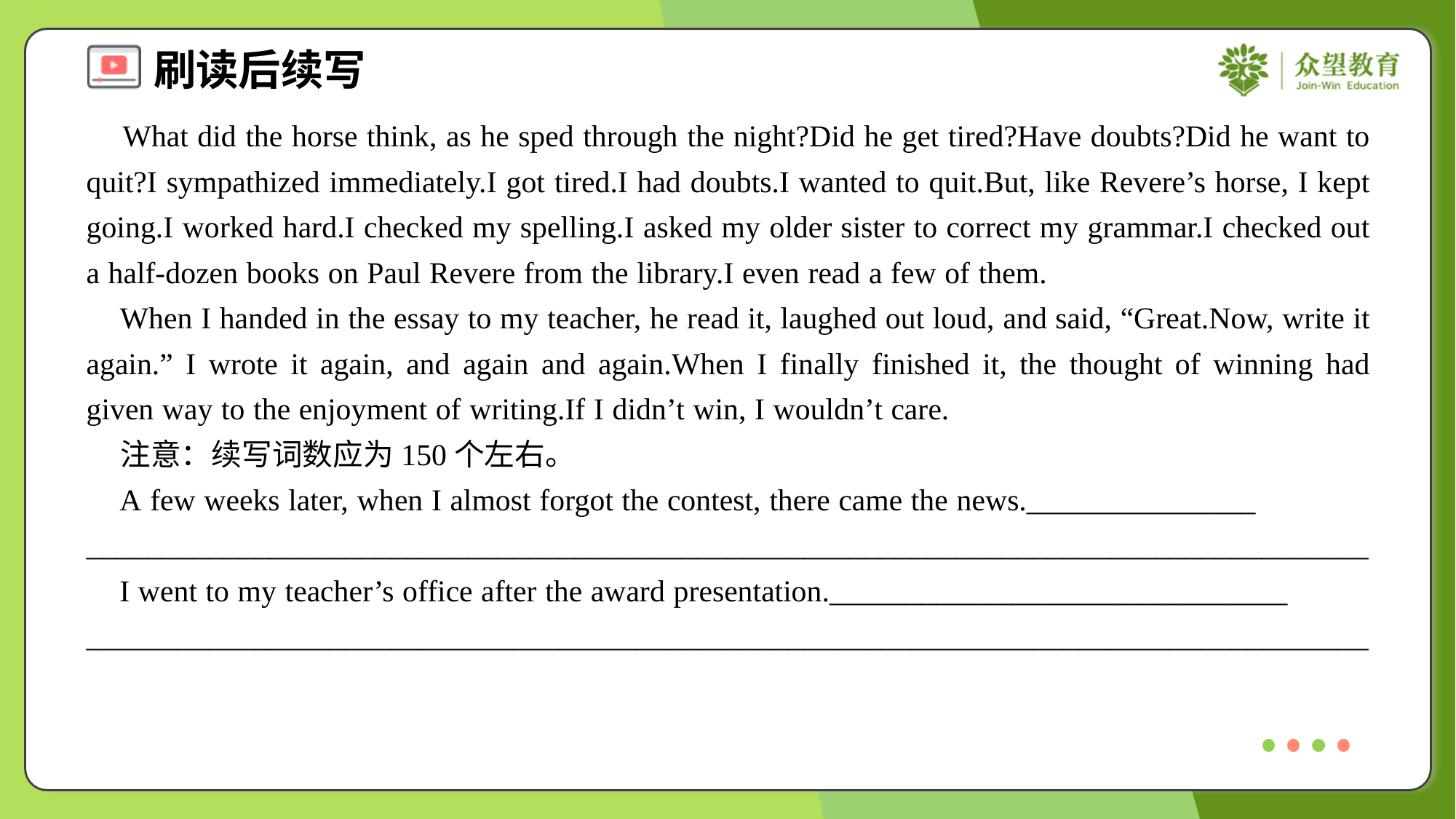

What did the horse think, as he sped through the night?Did he get tired?Have doubts?Did he want to quit?I sympathized immediately.I got tired.I had doubts.I wanted to quit.But, like Revere’s horse, I kept going.I worked hard.I checked my spelling.I asked my older sister to correct my grammar.I checked out a half-dozen books on Paul Revere from the library.I even read a few of them.
    When I handed in the essay to my teacher, he read it, laughed out loud, and said, “Great.Now, write it again.” I wrote it again, and again and again.When I finally finished it, the thought of winning had given way to the enjoyment of writing.If I didn’t win, I wouldn’t care.
    注意：续写词数应为150个左右。
    A few weeks later, when I almost forgot the contest, there came the news._______________
____________________________________________________________________________________
    I went to my teacher’s office after the award presentation.______________________________
____________________________________________________________________________________#1.8